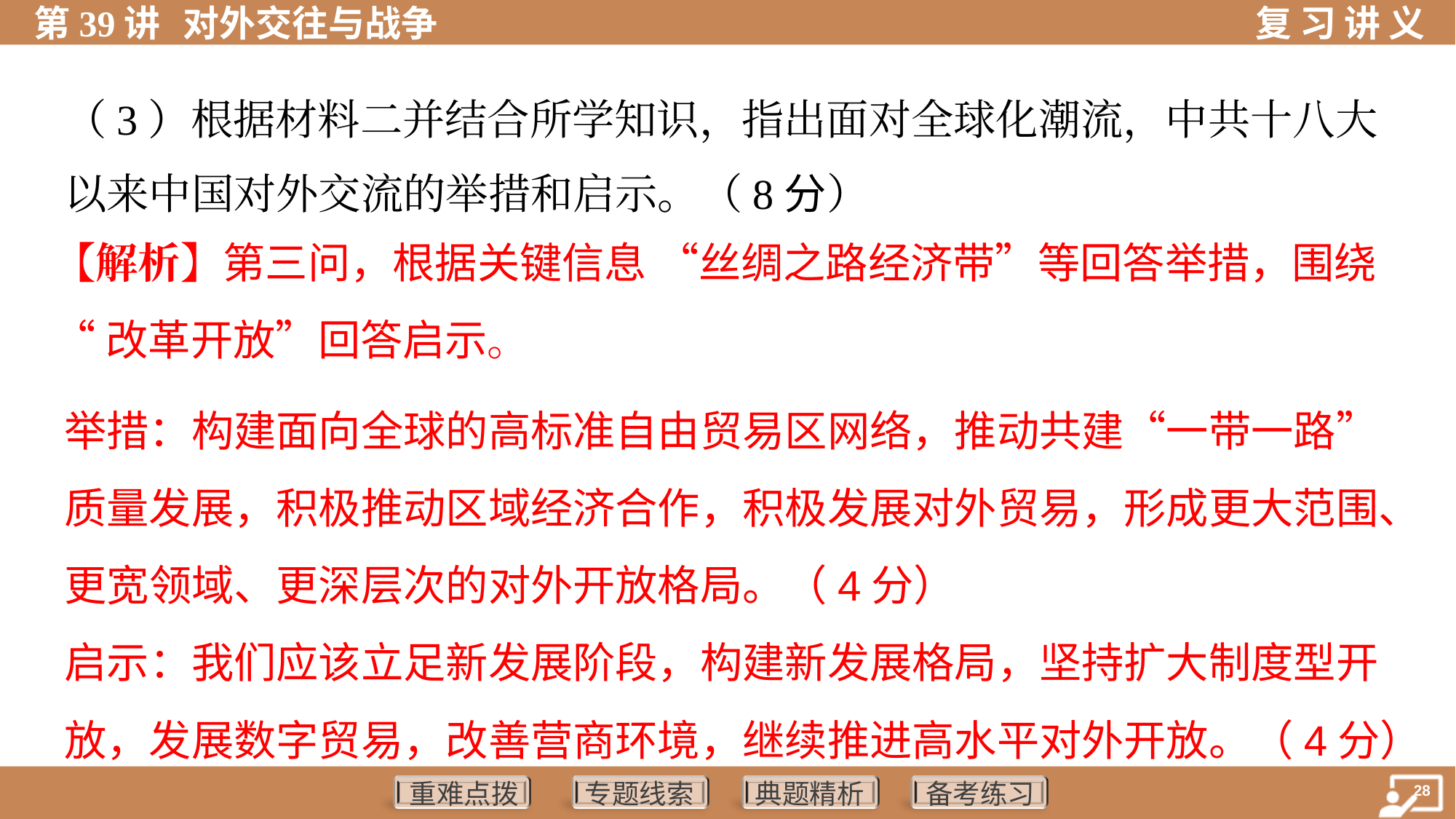

（3）根据材料二并结合所学知识，指出面对全球化潮流，中共十八大
以来中国对外交流的举措和启示。（8分）
【解析】第三问，根据关键信息 “丝绸之路经济带”等回答举措，围绕
“改革开放”回答启示。
举措：构建面向全球的高标准自由贸易区网络，推动共建“一带一路”
质量发展，积极推动区域经济合作，积极发展对外贸易，形成更大范围、
更宽领域、更深层次的对外开放格局。（4分）
启示：我们应该立足新发展阶段，构建新发展格局，坚持扩大制度型开
放，发展数字贸易，改善营商环境，继续推进高水平对外开放。（4分）